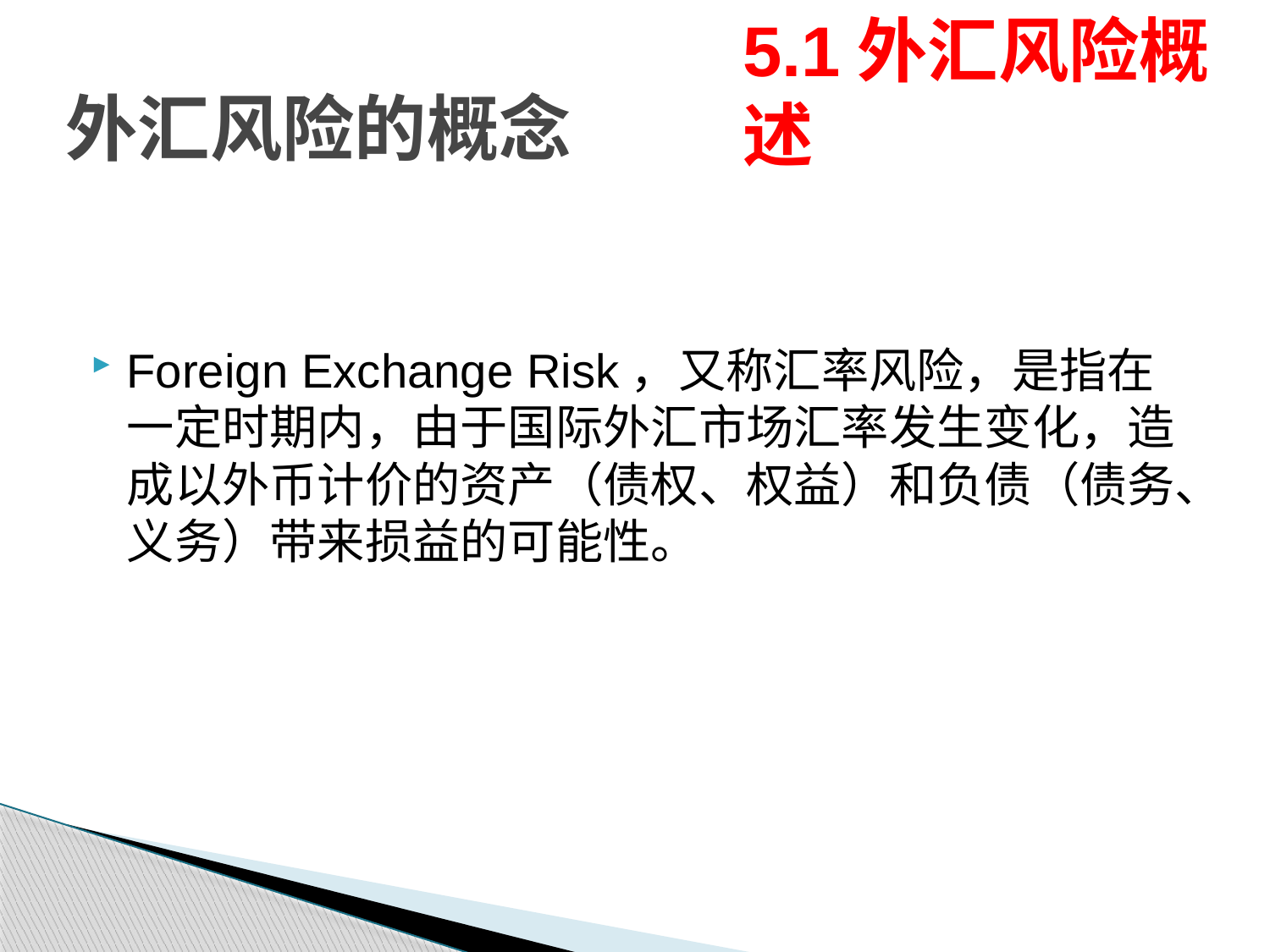

# 外汇风险的概念

Foreign Exchange Risk，又称汇率风险，是指在一定时期内，由于国际外汇市场汇率发生变化，造成以外币计价的资产（债权、权益）和负债（债务、义务）带来损益的可能性。